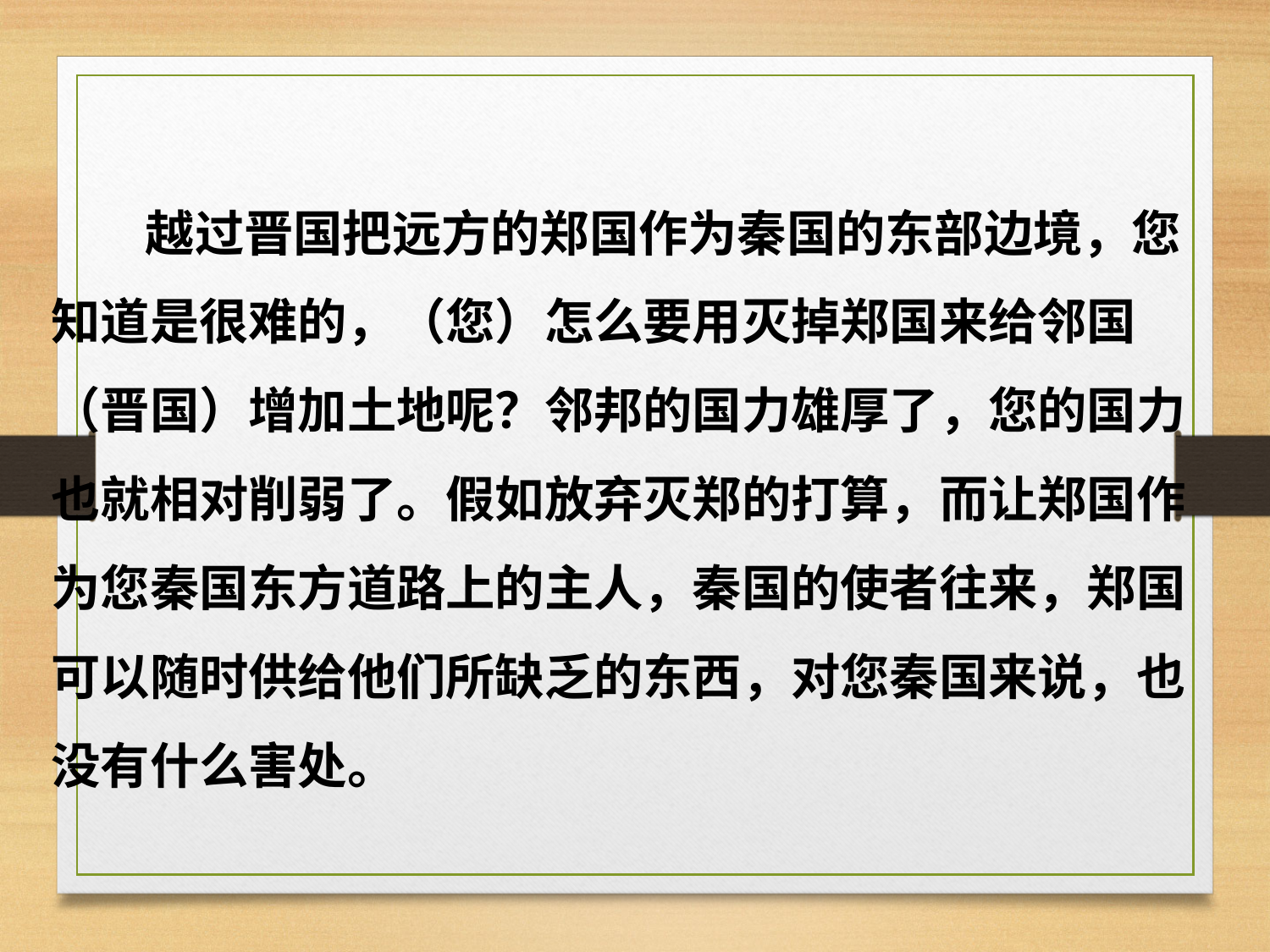

越过晋国把远方的郑国作为秦国的东部边境，您知道是很难的，（您）怎么要用灭掉郑国来给邻国（晋国）增加土地呢？邻邦的国力雄厚了，您的国力也就相对削弱了。假如放弃灭郑的打算，而让郑国作为您秦国东方道路上的主人，秦国的使者往来，郑国可以随时供给他们所缺乏的东西，对您秦国来说，也没有什么害处。